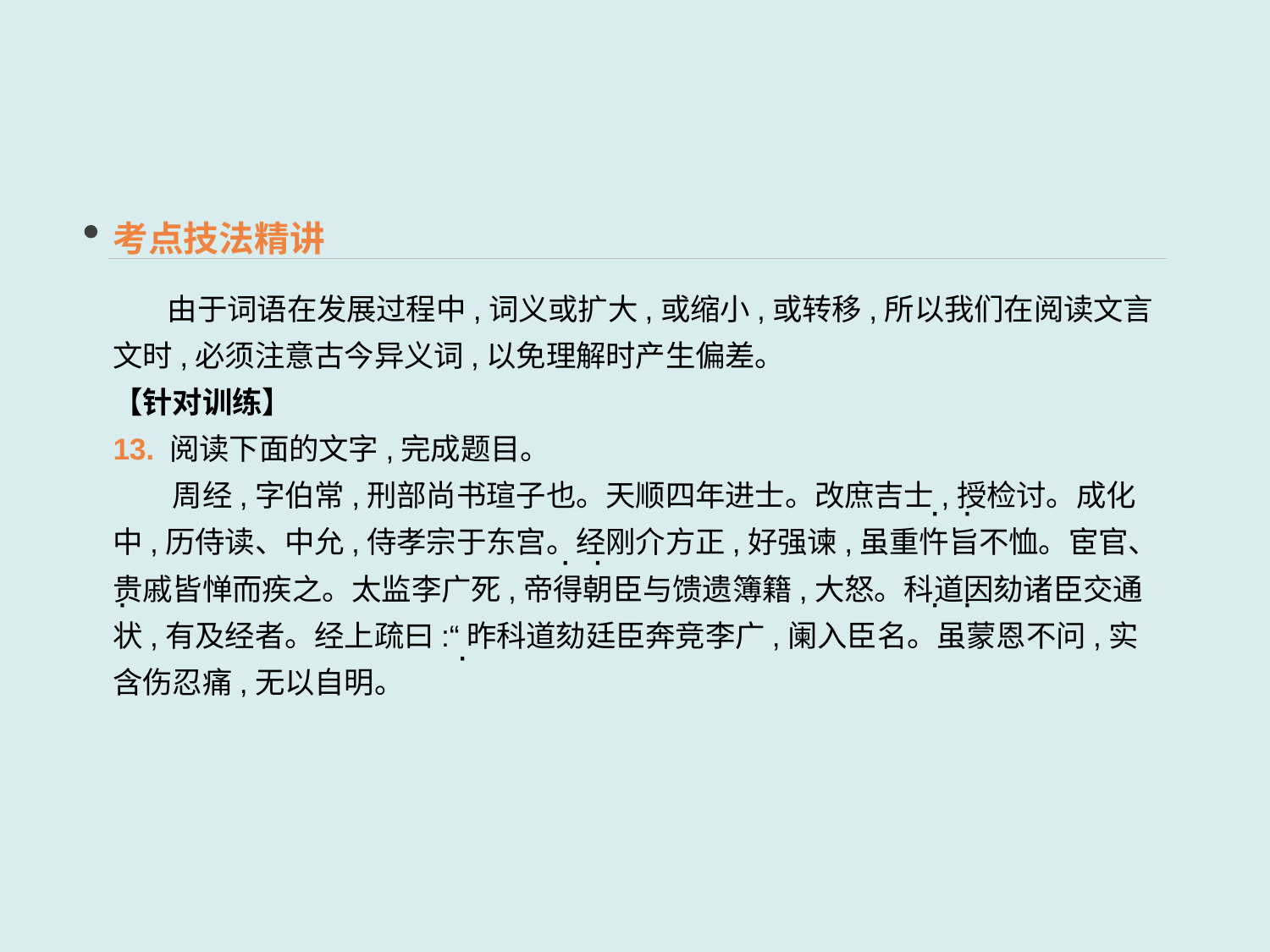

考点技法精讲

       由于词语在发展过程中,词义或扩大,或缩小,或转移,所以我们在阅读文言文时,必须注意古今异义词,以免理解时产生偏差。
【针对训练】
13. 阅读下面的文字,完成题目。
　　周经,字伯常,刑部尚书瑄子也。天顺四年进士。改庶吉士,授检讨。成化中,历侍读、中允,侍孝宗于东宫。经刚介方正,好强谏,虽重忤旨不恤。宦官、贵戚皆惮而疾之。太监李广死,帝得朝臣与馈遗簿籍,大怒。科道因劾诸臣交通状,有及经者。经上疏曰:“昨科道劾廷臣奔竞李广,阑入臣名。虽蒙恩不问,实含伤忍痛,无以自明。

·  ·
·  ·
·  ·
  ·
·